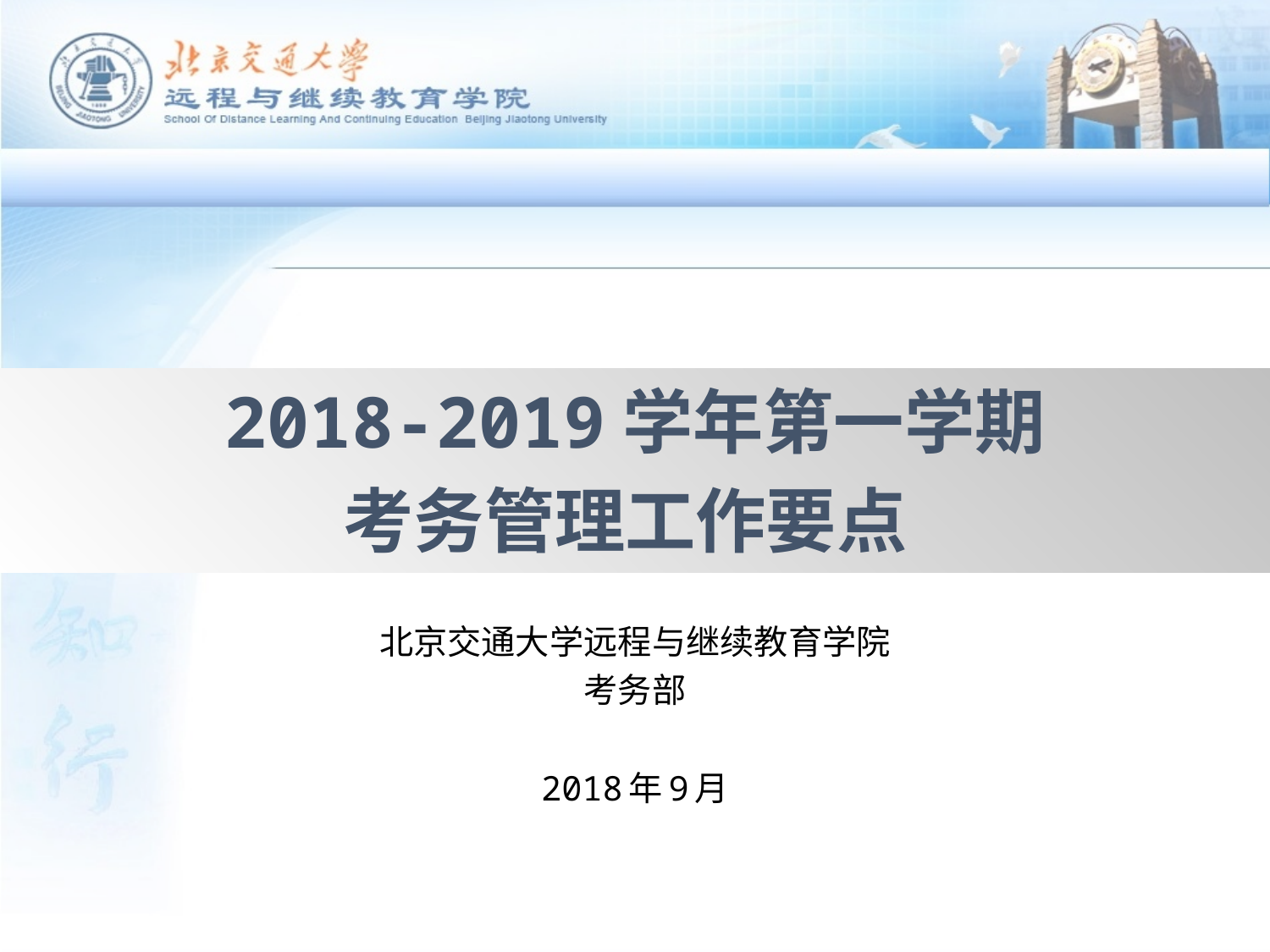

2018-2019学年第一学期
考务管理工作要点
# 北京交通大学远程与继续教育学院
考务部

2018年9月